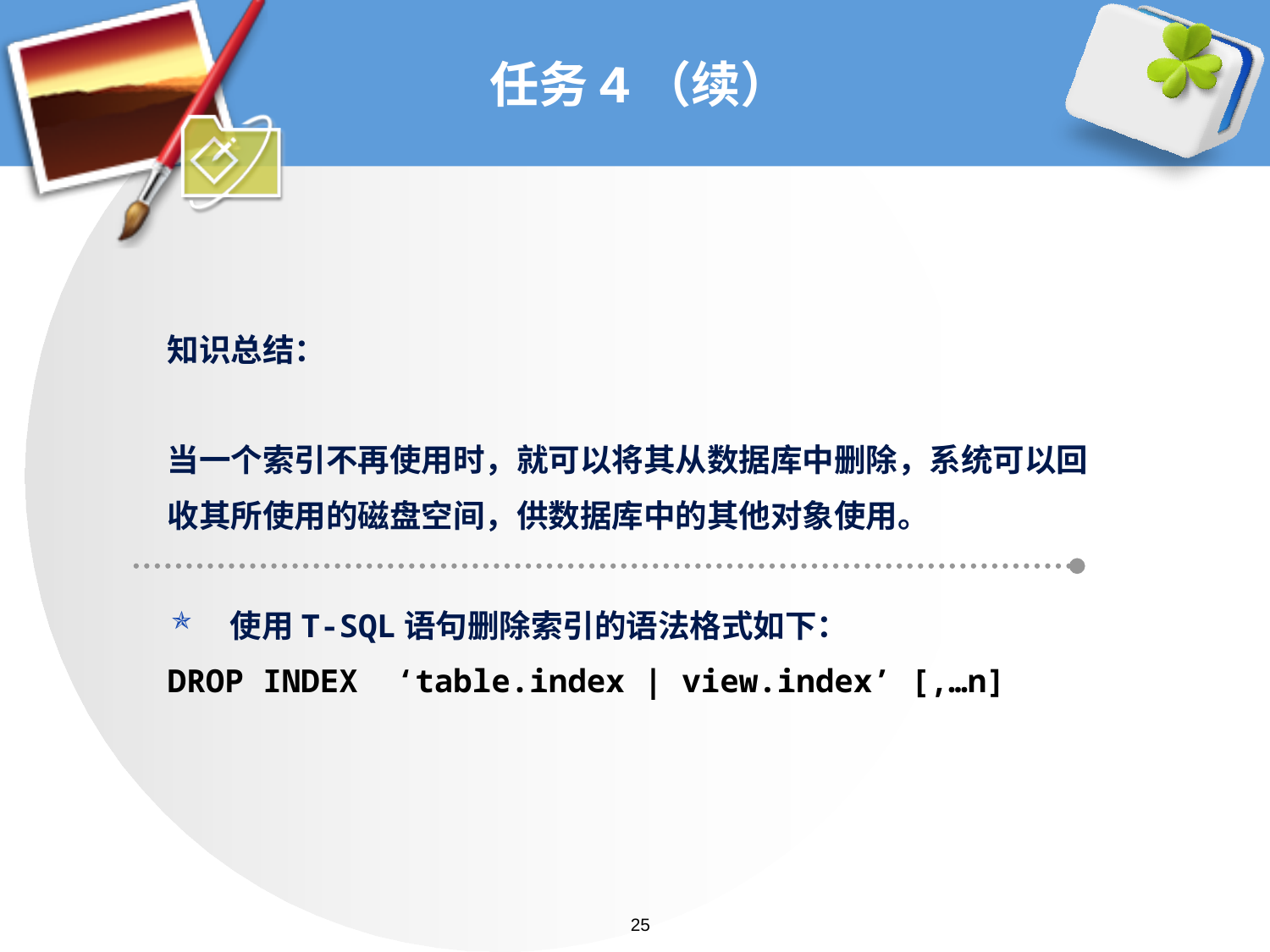

# 任务4（续）
知识总结：

当一个索引不再使用时，就可以将其从数据库中删除，系统可以回
收其所使用的磁盘空间，供数据库中的其他对象使用。

使用T-SQL语句删除索引的语法格式如下：
DROP INDEX  ‘table.index | view.index’ [,…n]

25